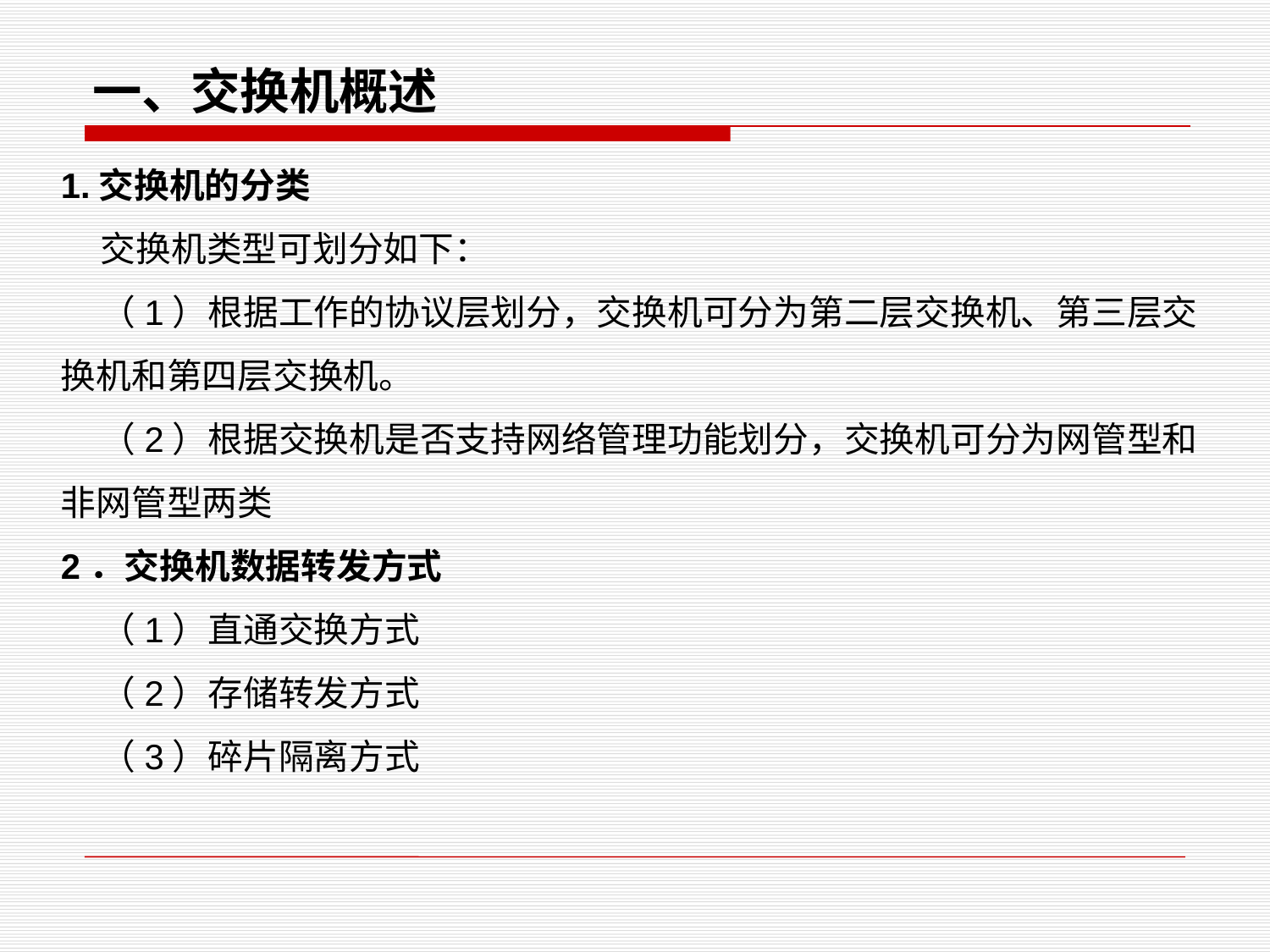

一、交换机概述
1.交换机的分类
    交换机类型可划分如下：
    （1）根据工作的协议层划分，交换机可分为第二层交换机、第三层交换机和第四层交换机。
    （2）根据交换机是否支持网络管理功能划分，交换机可分为网管型和非网管型两类
2．交换机数据转发方式
    （1）直通交换方式
    （2）存储转发方式
    （3）碎片隔离方式

54